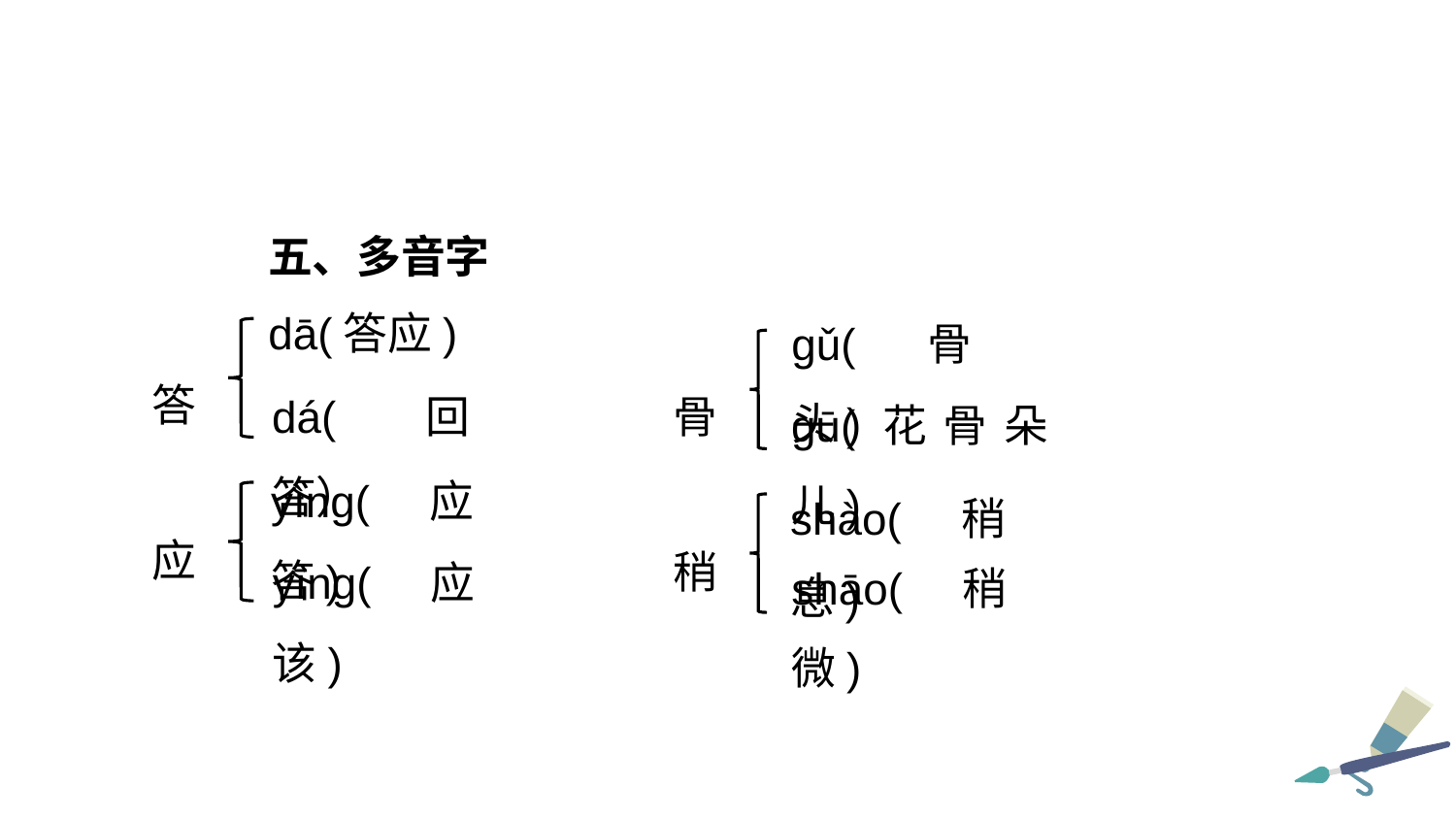

五、多音字

gǔ(骨头)
dā(答应)

答
dá(回答）
骨
gū(花骨朵儿)
yìng(应答)
shào(稍息)

应
稍
yīng(应该)
shāo(稍微)